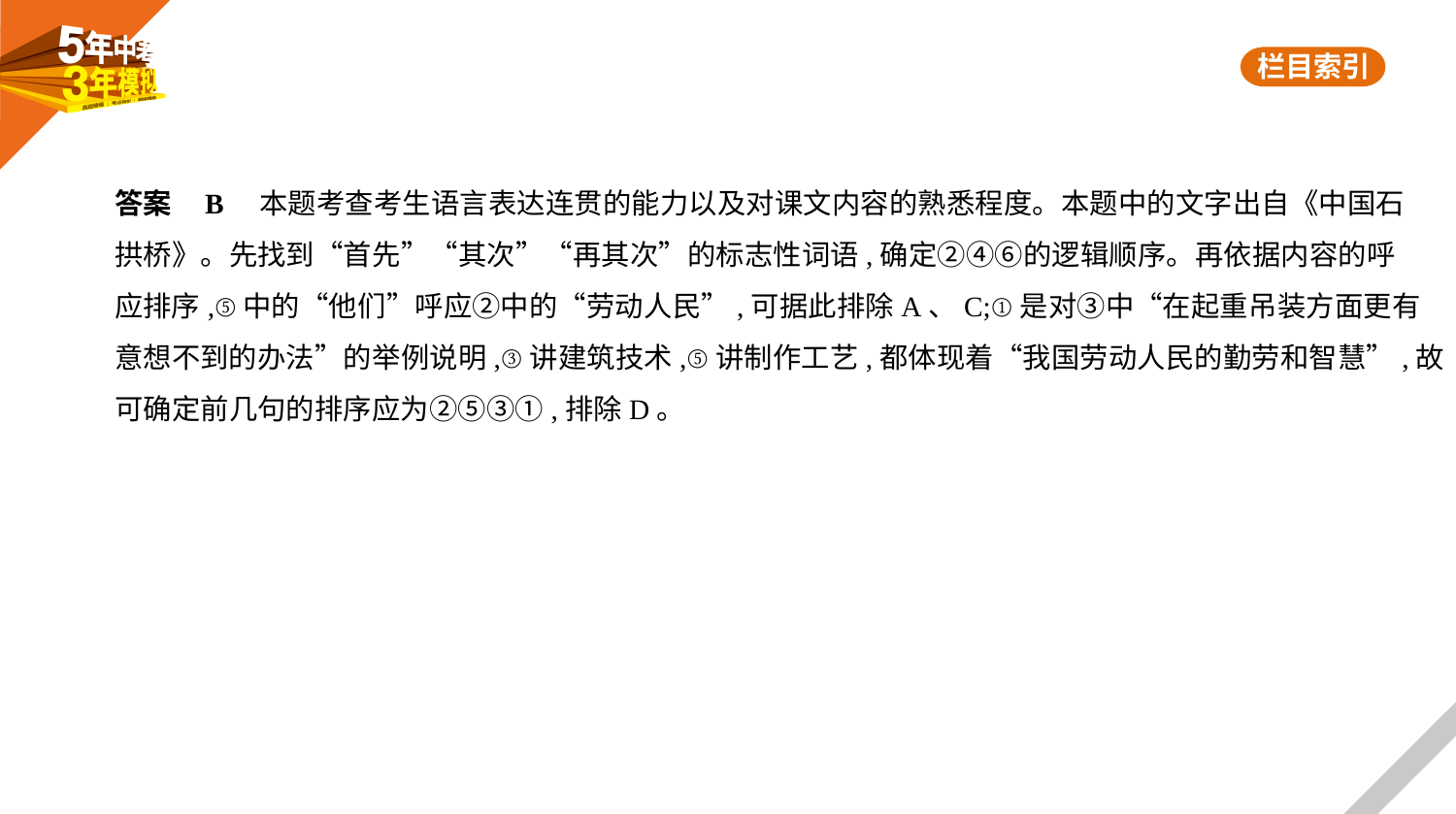

答案    B　本题考查考生语言表达连贯的能力以及对课文内容的熟悉程度。本题中的文字出自《中国石
拱桥》。先找到“首先”“其次”“再其次”的标志性词语,确定②④⑥的逻辑顺序。再依据内容的呼
应排序,⑤中的“他们”呼应②中的“劳动人民”,可据此排除A、C;①是对③中“在起重吊装方面更有
意想不到的办法”的举例说明,③讲建筑技术,⑤讲制作工艺,都体现着“我国劳动人民的勤劳和智慧”,故
可确定前几句的排序应为②⑤③①,排除D。